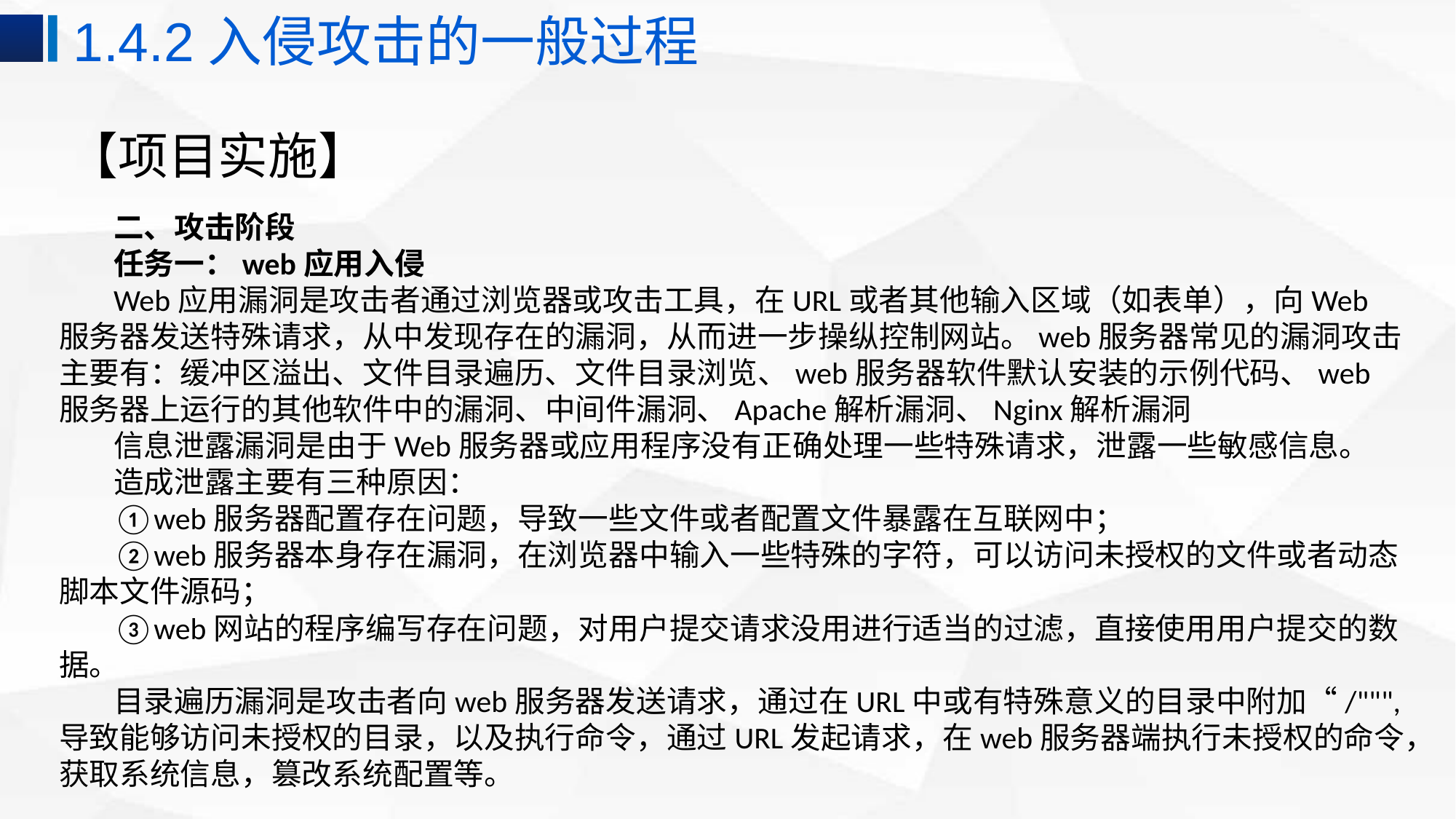

1.4.2入侵攻击的一般过程

# 【项目实施】
二、攻击阶段
任务一：web应用入侵
Web应用漏洞是攻击者通过浏览器或攻击工具，在URL或者其他输入区域（如表单），向Web服务器发送特殊请求，从中发现存在的漏洞，从而进一步操纵控制网站。web服务器常见的漏洞攻击主要有：缓冲区溢出、文件目录遍历、文件目录浏览、web服务器软件默认安装的示例代码、web服务器上运行的其他软件中的漏洞、中间件漏洞、Apache解析漏洞、Nginx解析漏洞
信息泄露漏洞是由于Web服务器或应用程序没有正确处理一些特殊请求，泄露一些敏感信息。
造成泄露主要有三种原因：
①web服务器配置存在问题，导致一些文件或者配置文件暴露在互联网中；
②web服务器本身存在漏洞，在浏览器中输入一些特殊的字符，可以访问未授权的文件或者动态脚本文件源码；
③web网站的程序编写存在问题，对用户提交请求没用进行适当的过滤，直接使用用户提交的数据。
目录遍历漏洞是攻击者向web服务器发送请求，通过在URL中或有特殊意义的目录中附加“/""",导致能够访问未授权的目录，以及执行命令，通过URL发起请求，在web服务器端执行未授权的命令，获取系统信息，篡改系统配置等。